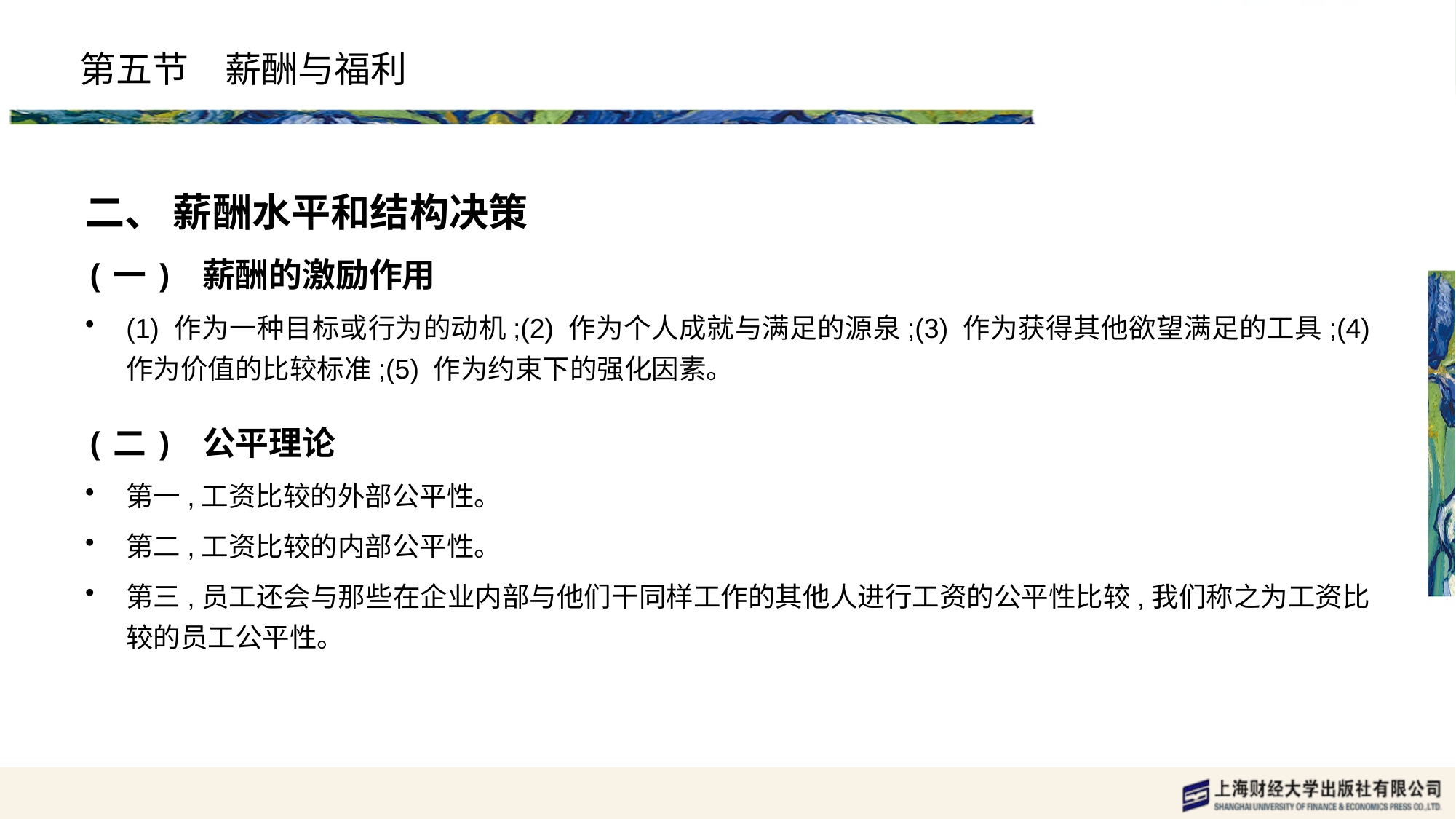

# 第五节　薪酬与福利
二、 薪酬水平和结构决策
(一) 薪酬的激励作用
(1) 作为一种目标或行为的动机;(2) 作为个人成就与满足的源泉;(3) 作为获得其他欲望满足的工具;(4) 作为价值的比较标准;(5) 作为约束下的强化因素。
(二) 公平理论
第一,工资比较的外部公平性。
第二,工资比较的内部公平性。
第三,员工还会与那些在企业内部与他们干同样工作的其他人进行工资的公平性比较,我们称之为工资比较的员工公平性。